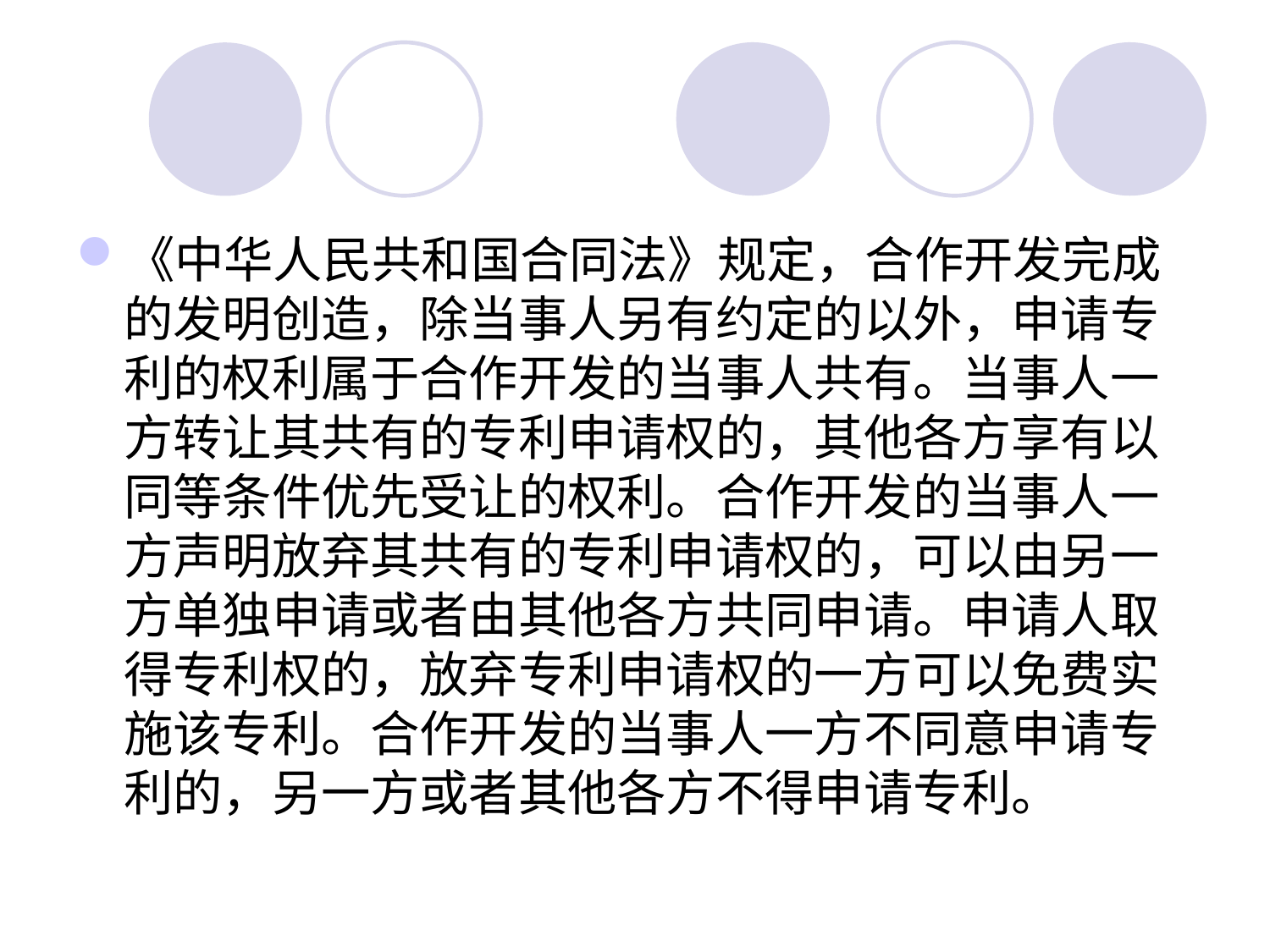

#
《中华人民共和国合同法》规定，合作开发完成的发明创造，除当事人另有约定的以外，申请专利的权利属于合作开发的当事人共有。当事人一方转让其共有的专利申请权的，其他各方享有以同等条件优先受让的权利。合作开发的当事人一方声明放弃其共有的专利申请权的，可以由另一方单独申请或者由其他各方共同申请。申请人取得专利权的，放弃专利申请权的一方可以免费实施该专利。合作开发的当事人一方不同意申请专利的，另一方或者其他各方不得申请专利。